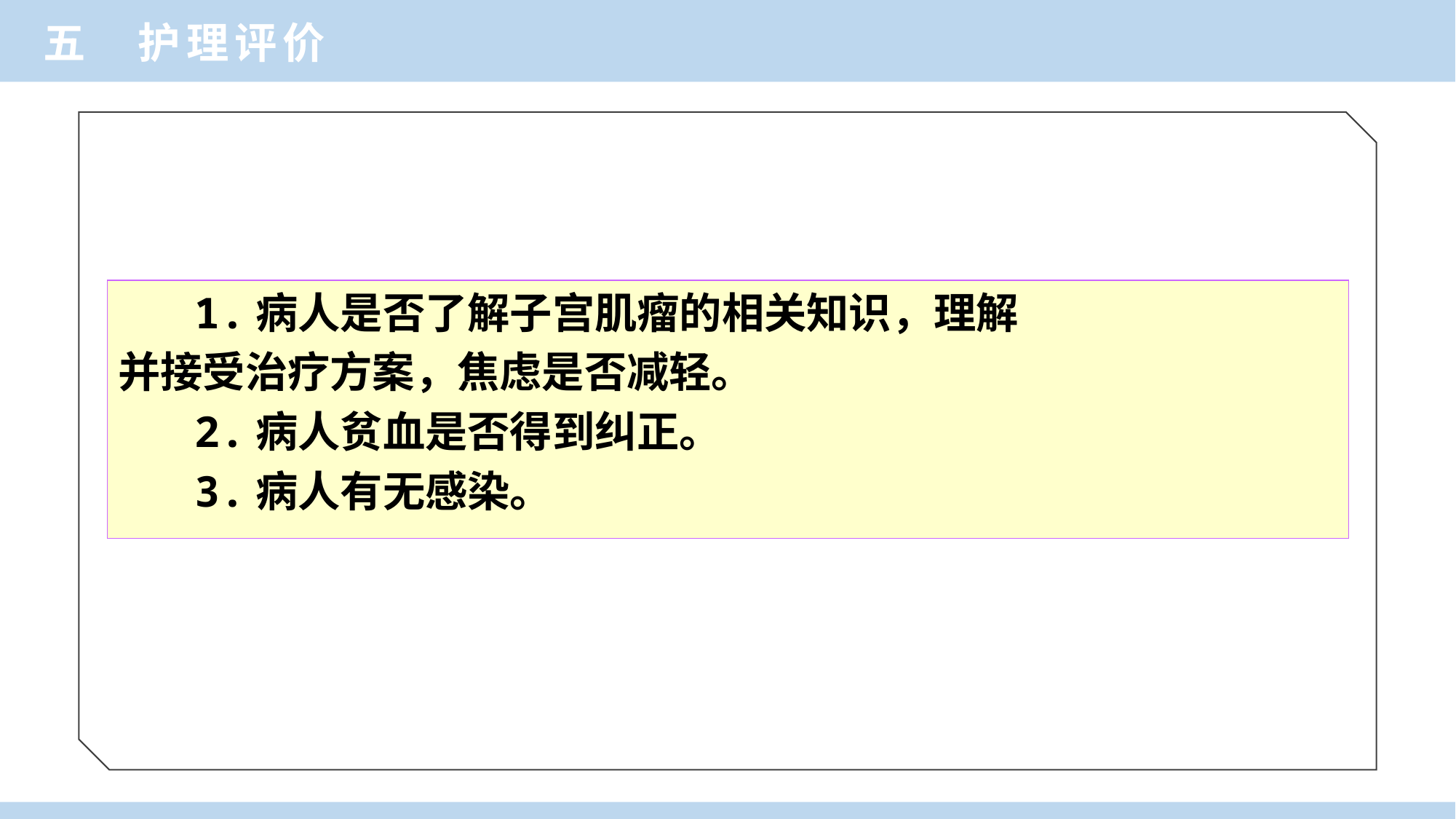

五   护理评价

   1.病人是否了解子宫肌瘤的相关知识，理解
并接受治疗方案，焦虑是否减轻。
   2.病人贫血是否得到纠正。
   3.病人有无感染。